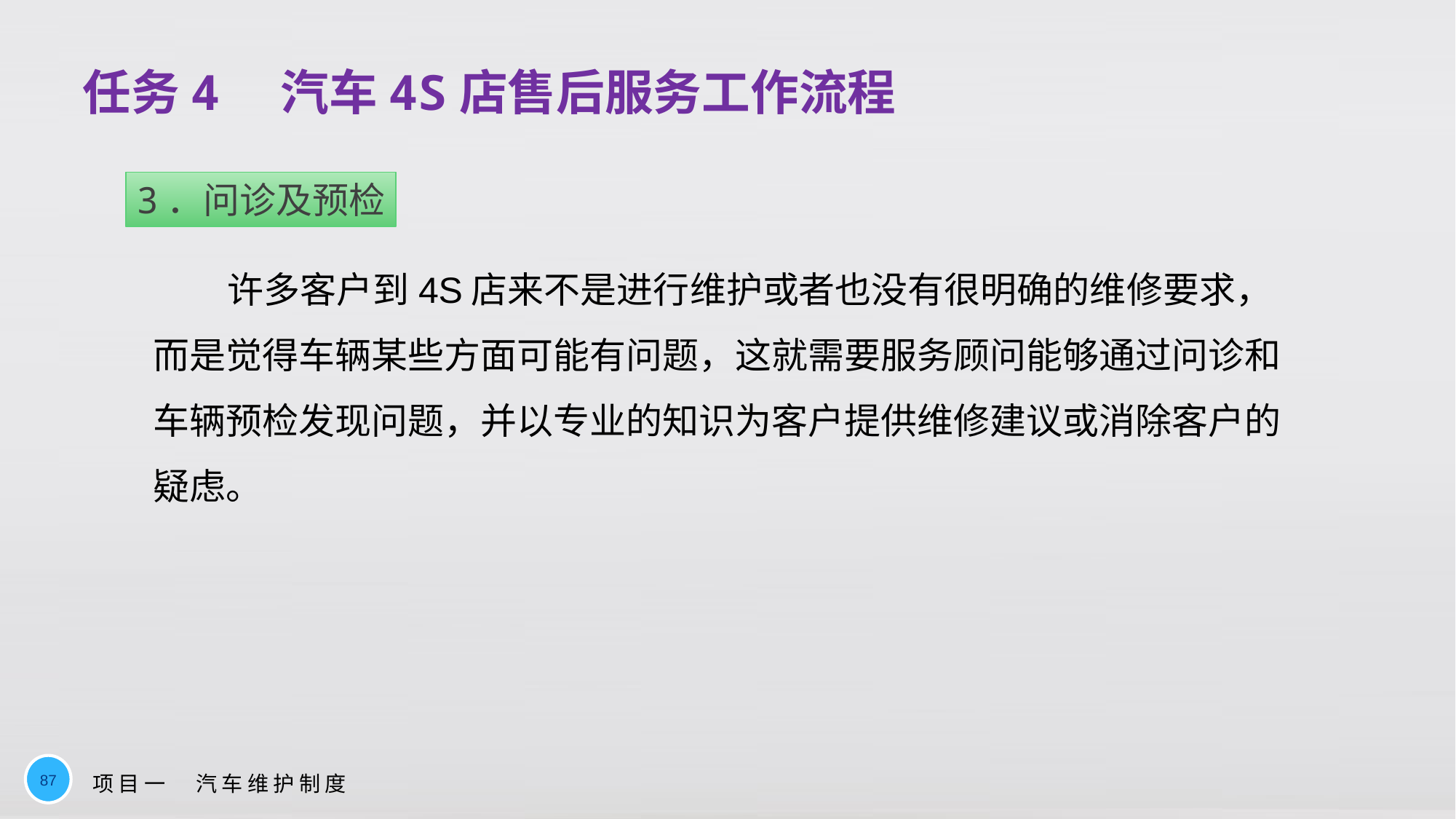

# 任务4　汽车4S店售后服务工作流程
3．问诊及预检
许多客户到4S店来不是进行维护或者也没有很明确的维修要求，而是觉得车辆某些方面可能有问题，这就需要服务顾问能够通过问诊和车辆预检发现问题，并以专业的知识为客户提供维修建议或消除客户的疑虑。
87